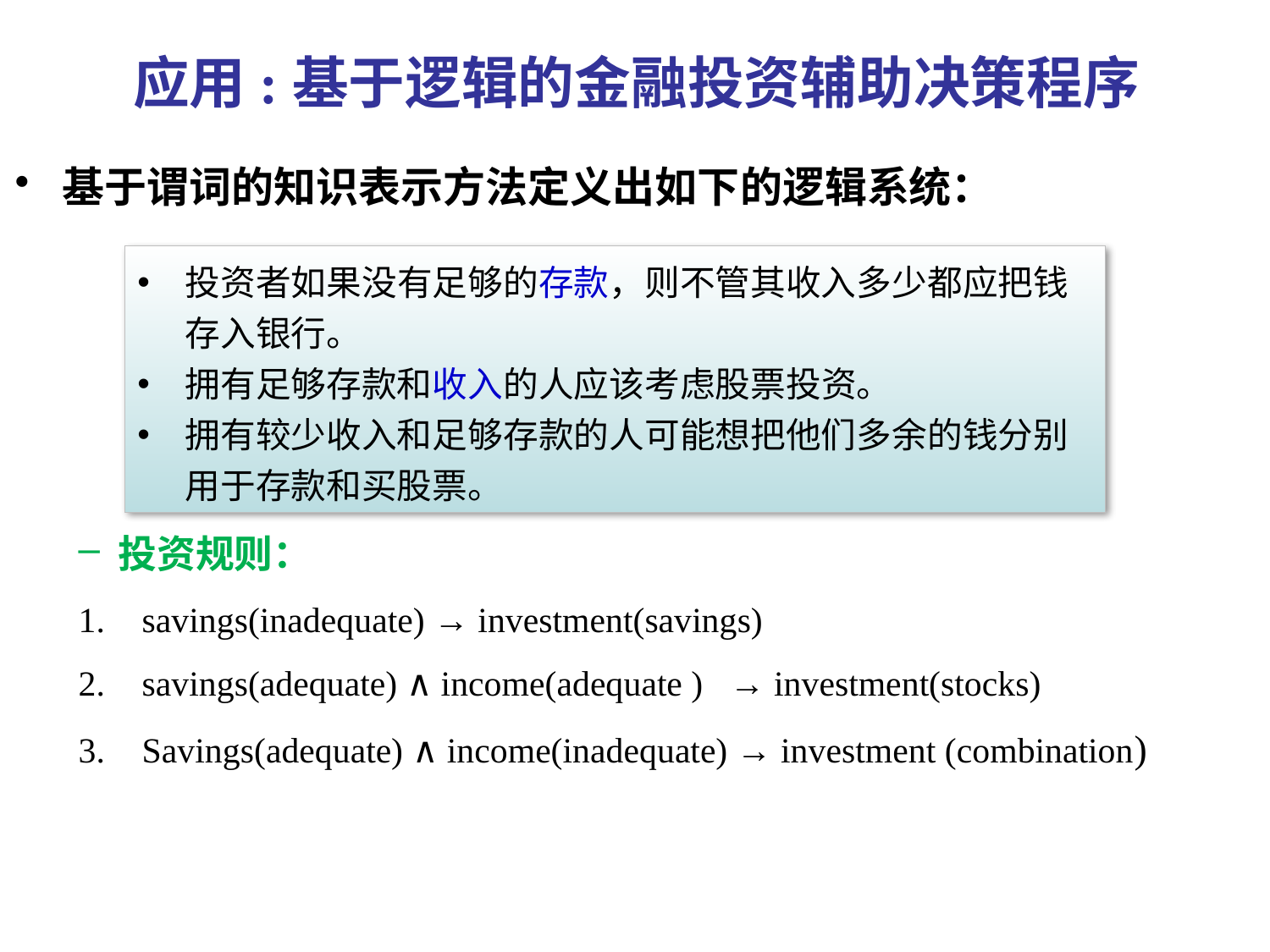

# 应用:基于逻辑的金融投资辅助决策程序
基于谓词的知识表示方法定义出如下的逻辑系统：

投资规则：
savings(inadequate) → investment(savings)
savings(adequate) ∧ income(adequate )   → investment(stocks)
Savings(adequate) ∧ income(inadequate) → investment (combination)

投资者如果没有足够的存款，则不管其收入多少都应把钱存入银行。
拥有足够存款和收入的人应该考虑股票投资。
拥有较少收入和足够存款的人可能想把他们多余的钱分别用于存款和买股票。